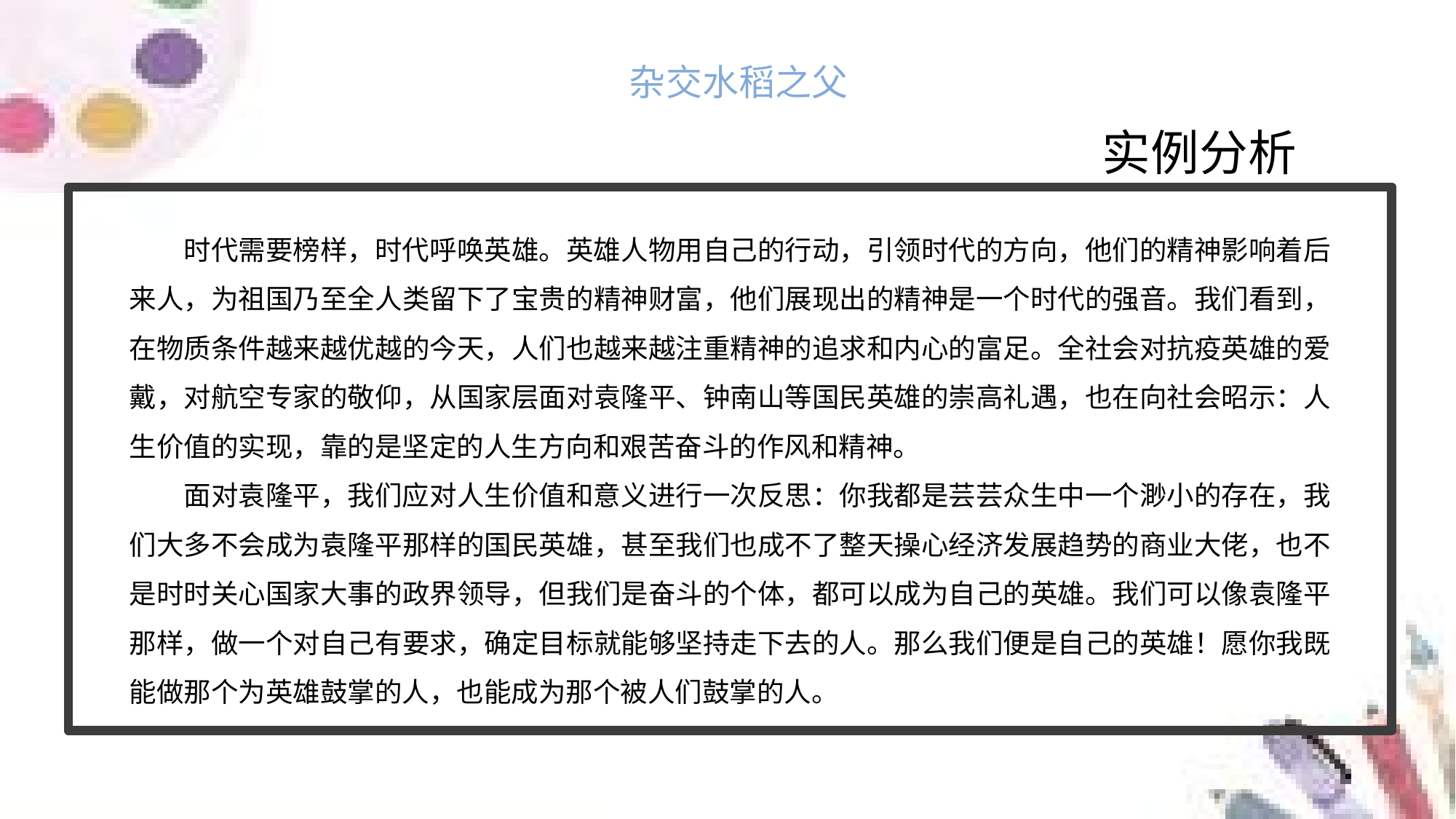

杂交水稻之父
实例分析

时代需要榜样，时代呼唤英雄。英雄人物用自己的行动，引领时代的方向，他们的精神影响着后来人，为祖国乃至全人类留下了宝贵的精神财富，他们展现出的精神是一个时代的强音。我们看到，在物质条件越来越优越的今天，人们也越来越注重精神的追求和内心的富足。全社会对抗疫英雄的爱戴，对航空专家的敬仰，从国家层面对袁隆平、钟南山等国民英雄的崇高礼遇，也在向社会昭示：人生价值的实现，靠的是坚定的人生方向和艰苦奋斗的作风和精神。
面对袁隆平，我们应对人生价值和意义进行一次反思：你我都是芸芸众生中一个渺小的存在，我们大多不会成为袁隆平那样的国民英雄，甚至我们也成不了整天操心经济发展趋势的商业大佬，也不是时时关心国家大事的政界领导，但我们是奋斗的个体，都可以成为自己的英雄。我们可以像袁隆平那样，做一个对自己有要求，确定目标就能够坚持走下去的人。那么我们便是自己的英雄！愿你我既能做那个为英雄鼓掌的人，也能成为那个被人们鼓掌的人。